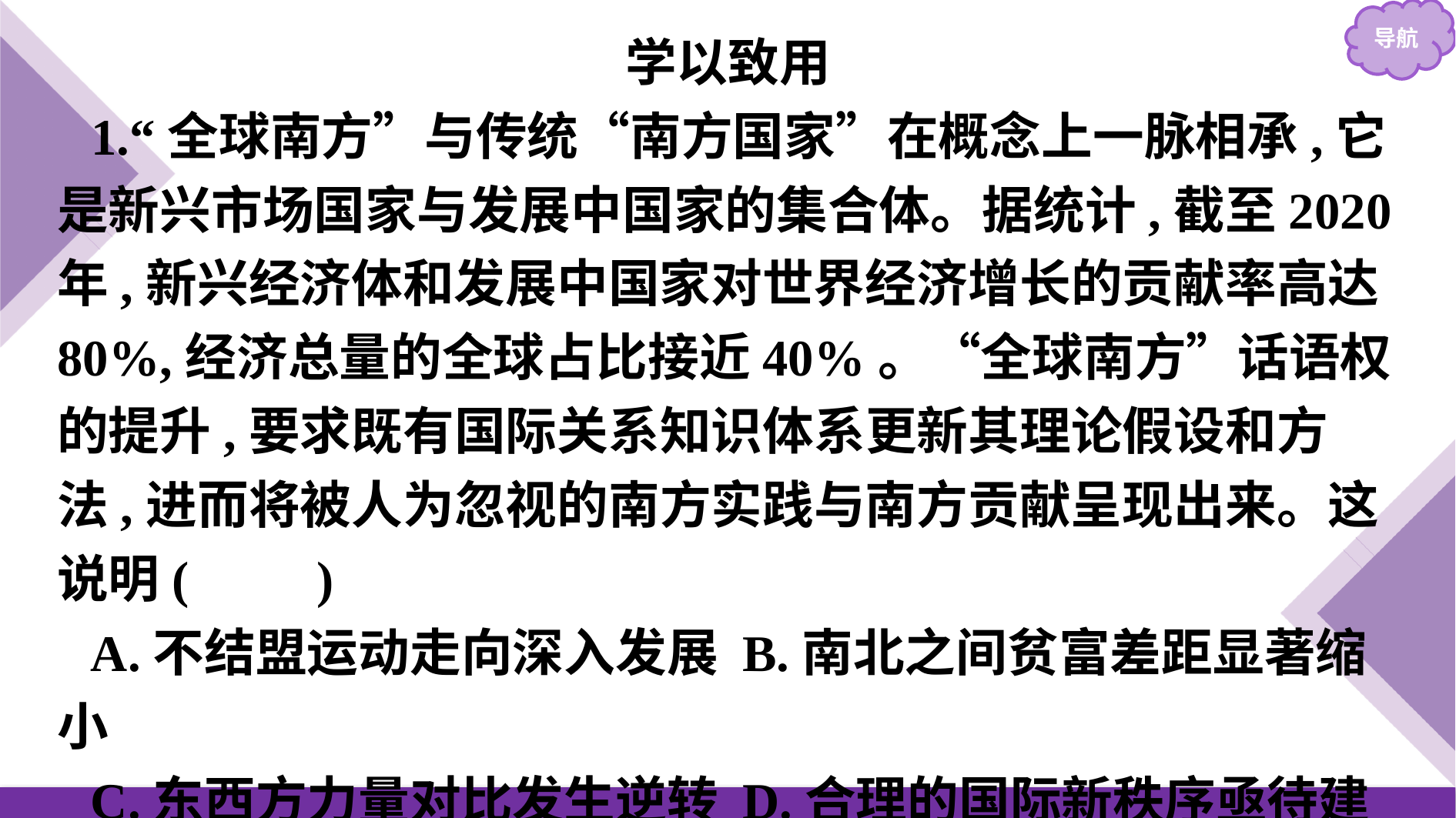

学以致用
1.“全球南方”与传统“南方国家”在概念上一脉相承,它是新兴市场国家与发展中国家的集合体。据统计,截至2020年,新兴经济体和发展中国家对世界经济增长的贡献率高达80%,经济总量的全球占比接近40%。“全球南方”话语权的提升,要求既有国际关系知识体系更新其理论假设和方法,进而将被人为忽视的南方实践与南方贡献呈现出来。这说明(　　)
A.不结盟运动走向深入发展 B.南北之间贫富差距显著缩小
C.东西方力量对比发生逆转 D.合理的国际新秩序亟待建立
答案:D